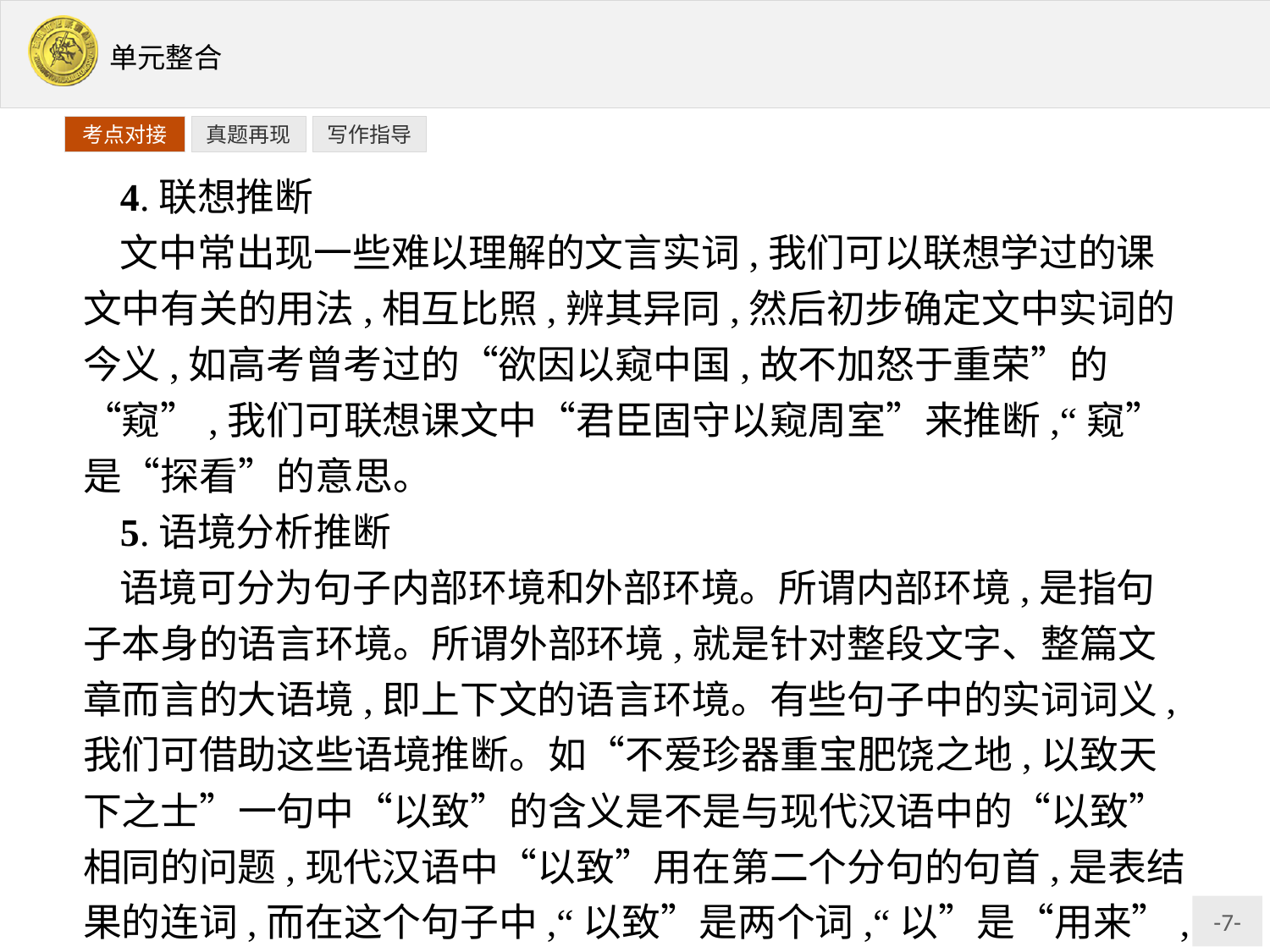

写作指导
考点对接
真题再现
4.联想推断
文中常出现一些难以理解的文言实词,我们可以联想学过的课文中有关的用法,相互比照,辨其异同,然后初步确定文中实词的今义,如高考曾考过的“欲因以窥中国,故不加怒于重荣”的“窥”,我们可联想课文中“君臣固守以窥周室”来推断,“窥”是“探看”的意思。
5.语境分析推断
语境可分为句子内部环境和外部环境。所谓内部环境,是指句子本身的语言环境。所谓外部环境,就是针对整段文字、整篇文章而言的大语境,即上下文的语言环境。有些句子中的实词词义,我们可借助这些语境推断。如“不爱珍器重宝肥饶之地,以致天下之士”一句中“以致”的含义是不是与现代汉语中的“以致”相同的问题,现代汉语中“以致”用在第二个分句的句首,是表结果的连词,而在这个句子中,“以致”是两个词,“以”是“用来”,“致”是动词“招纳”。